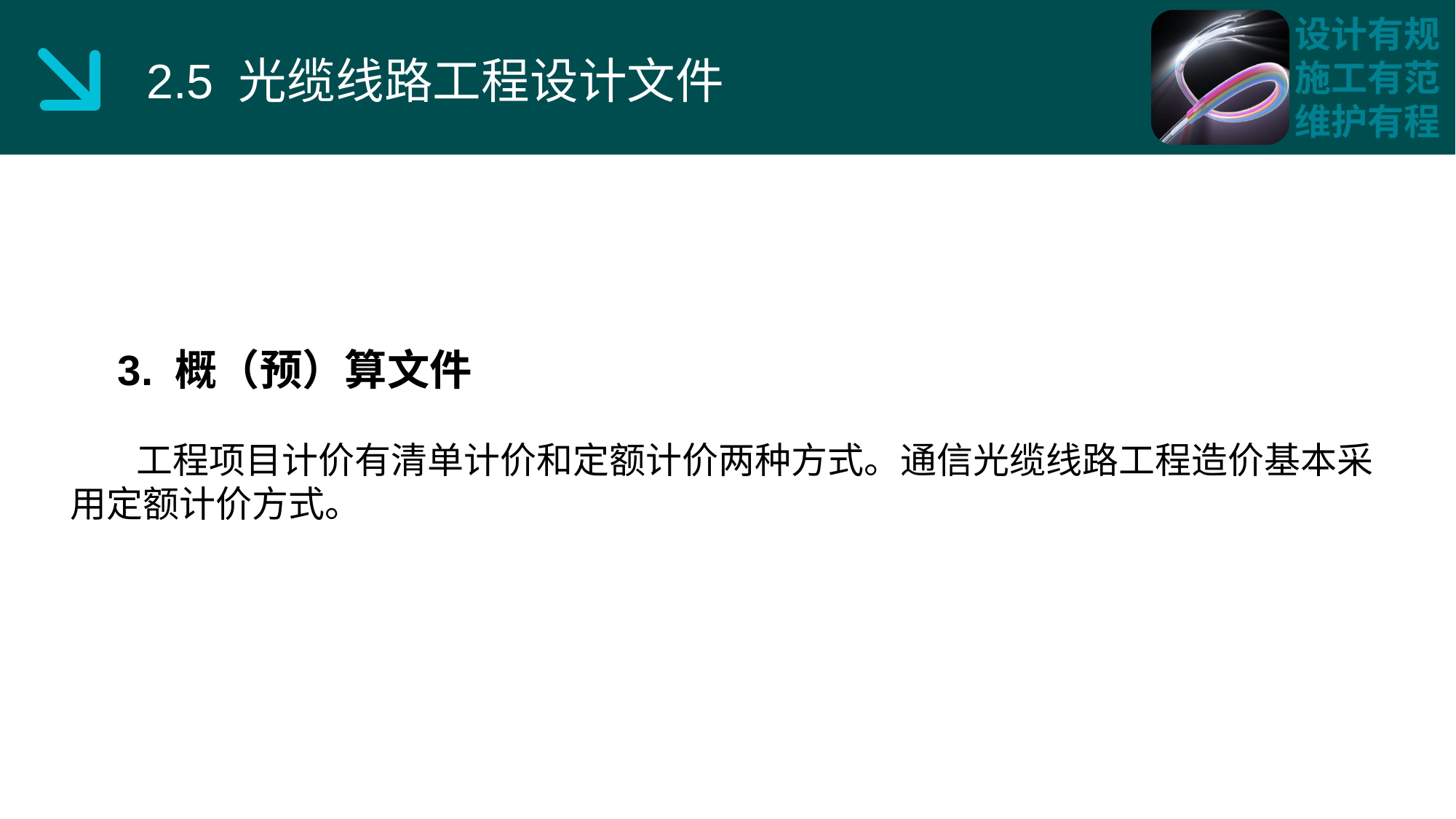

2.5 光缆线路工程设计文件

    3. 概（预）算文件

       工程项目计价有清单计价和定额计价两种方式。通信光缆线路工程造价基本采用定额计价方式。